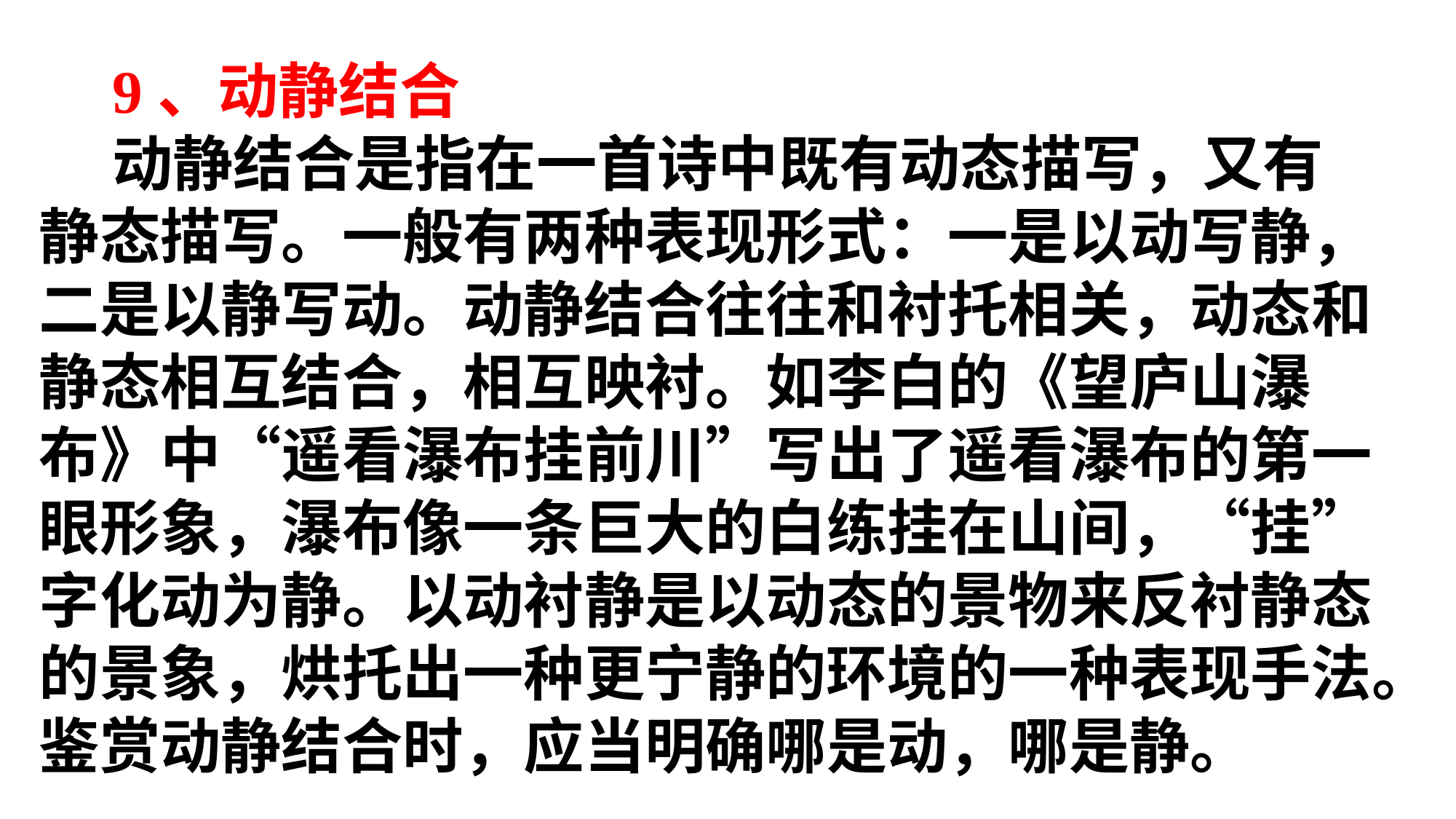

9、动静结合
动静结合是指在一首诗中既有动态描写，又有静态描写。一般有两种表现形式：一是以动写静，二是以静写动。动静结合往往和衬托相关，动态和静态相互结合，相互映衬。如李白的《望庐山瀑布》中“遥看瀑布挂前川”写出了遥看瀑布的第一眼形象，瀑布像一条巨大的白练挂在山间，“挂”字化动为静。以动衬静是以动态的景物来反衬静态的景象，烘托出一种更宁静的环境的一种表现手法。鉴赏动静结合时，应当明确哪是动，哪是静。